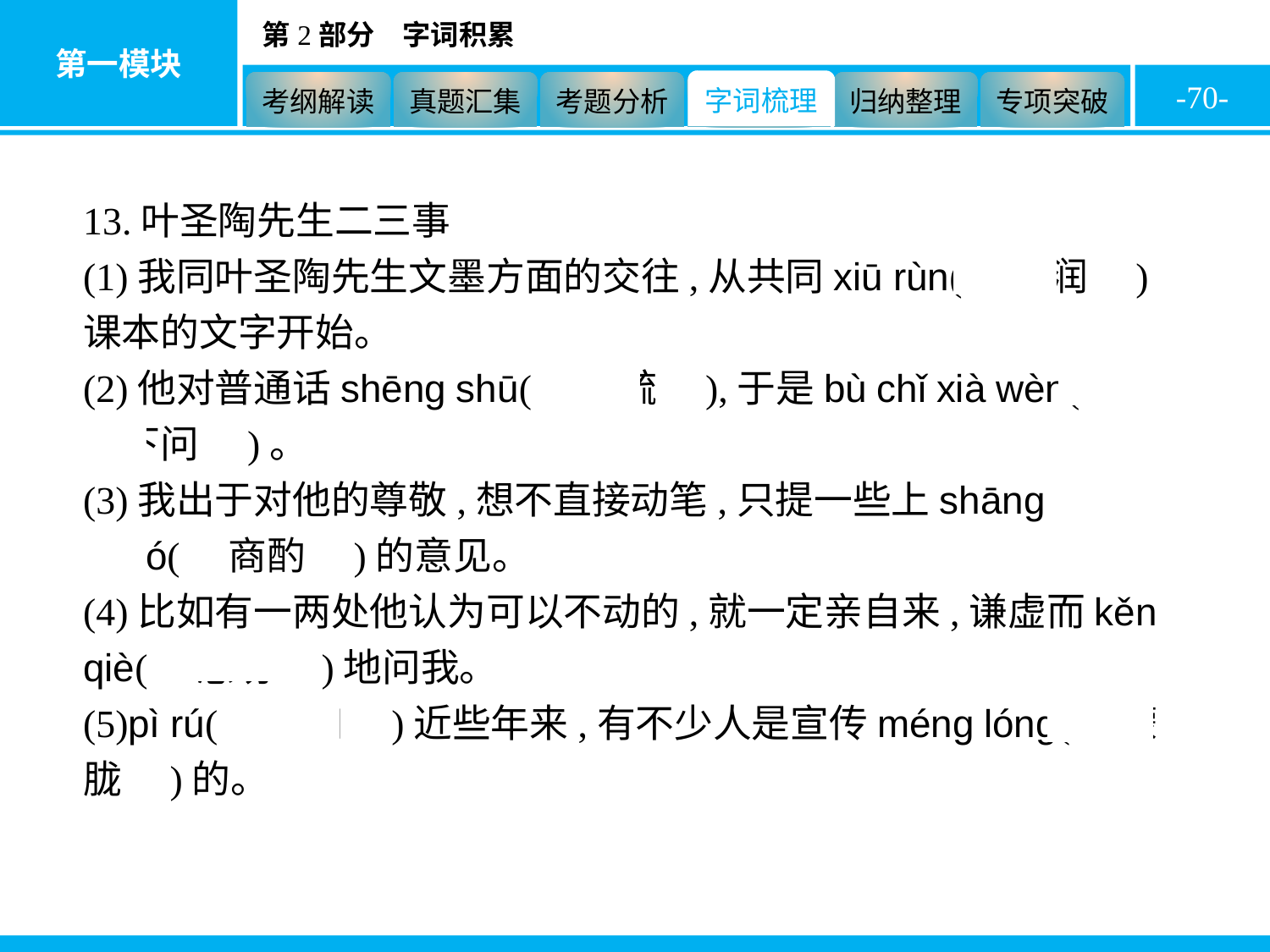

-70-
13.叶圣陶先生二三事
(1)我同叶圣陶先生文墨方面的交往,从共同xiū rùn(　修润　)课本的文字开始。
(2)他对普通话shēng shū(　生疏　),于是bù chǐ xià wèn(　不耻下问　)。
(3)我出于对他的尊敬,想不直接动笔,只提一些上shāng zhuó(　商酌　)的意见。
(4)比如有一两处他认为可以不动的,就一定亲自来,谦虚而kěn qiè(　恳切　)地问我。
(5)pì rú(　譬如　)近些年来,有不少人是宣传méng lóng(　朦胧　)的。